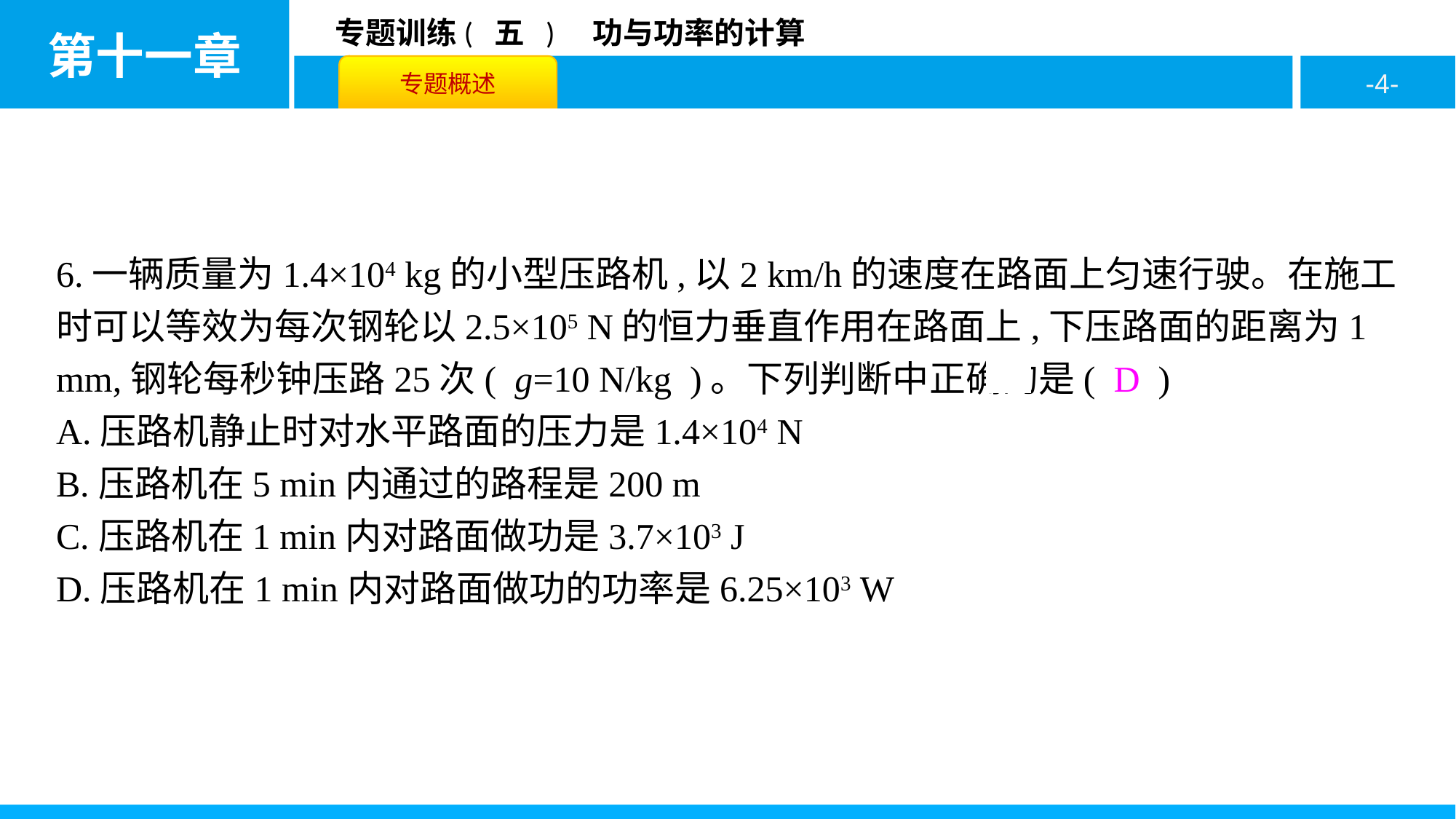

6.一辆质量为1.4×104 kg的小型压路机,以2 km/h的速度在路面上匀速行驶。在施工时可以等效为每次钢轮以2.5×105 N的恒力垂直作用在路面上,下压路面的距离为1 mm,钢轮每秒钟压路25次(  g=10 N/kg  )。下列判断中正确的是(  D  )
A.压路机静止时对水平路面的压力是1.4×104 N
B.压路机在5 min内通过的路程是200 m
C.压路机在1 min内对路面做功是3.7×103 J
D.压路机在1 min内对路面做功的功率是6.25×103 W